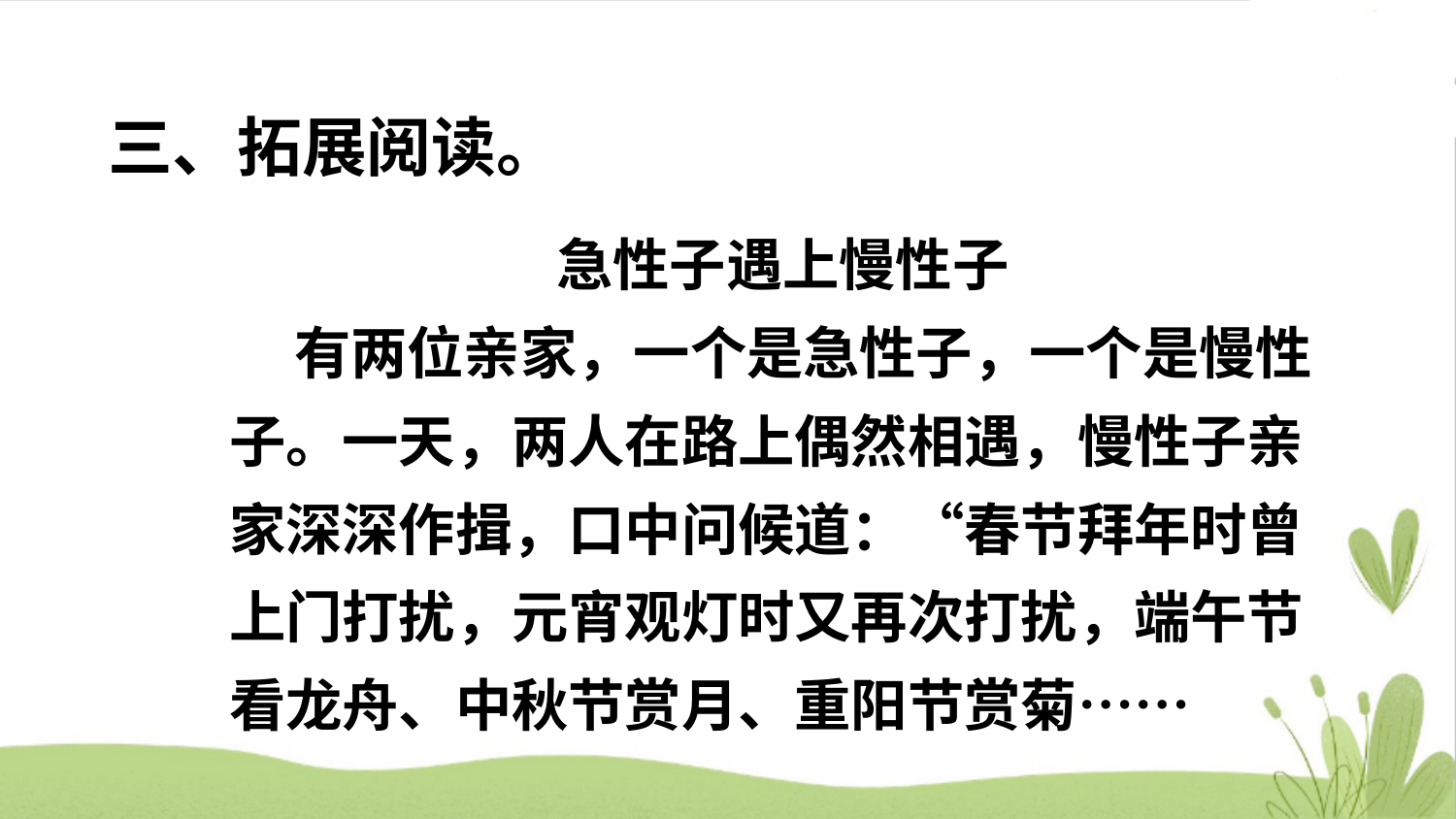

三、拓展阅读。
急性子遇上慢性子
    有两位亲家，一个是急性子，一个是慢性子。一天，两人在路上偶然相遇，慢性子亲家深深作揖，口中问候道：“春节拜年时曾上门打扰，元宵观灯时又再次打扰，端午节看龙舟、中秋节赏月、重阳节赏菊……